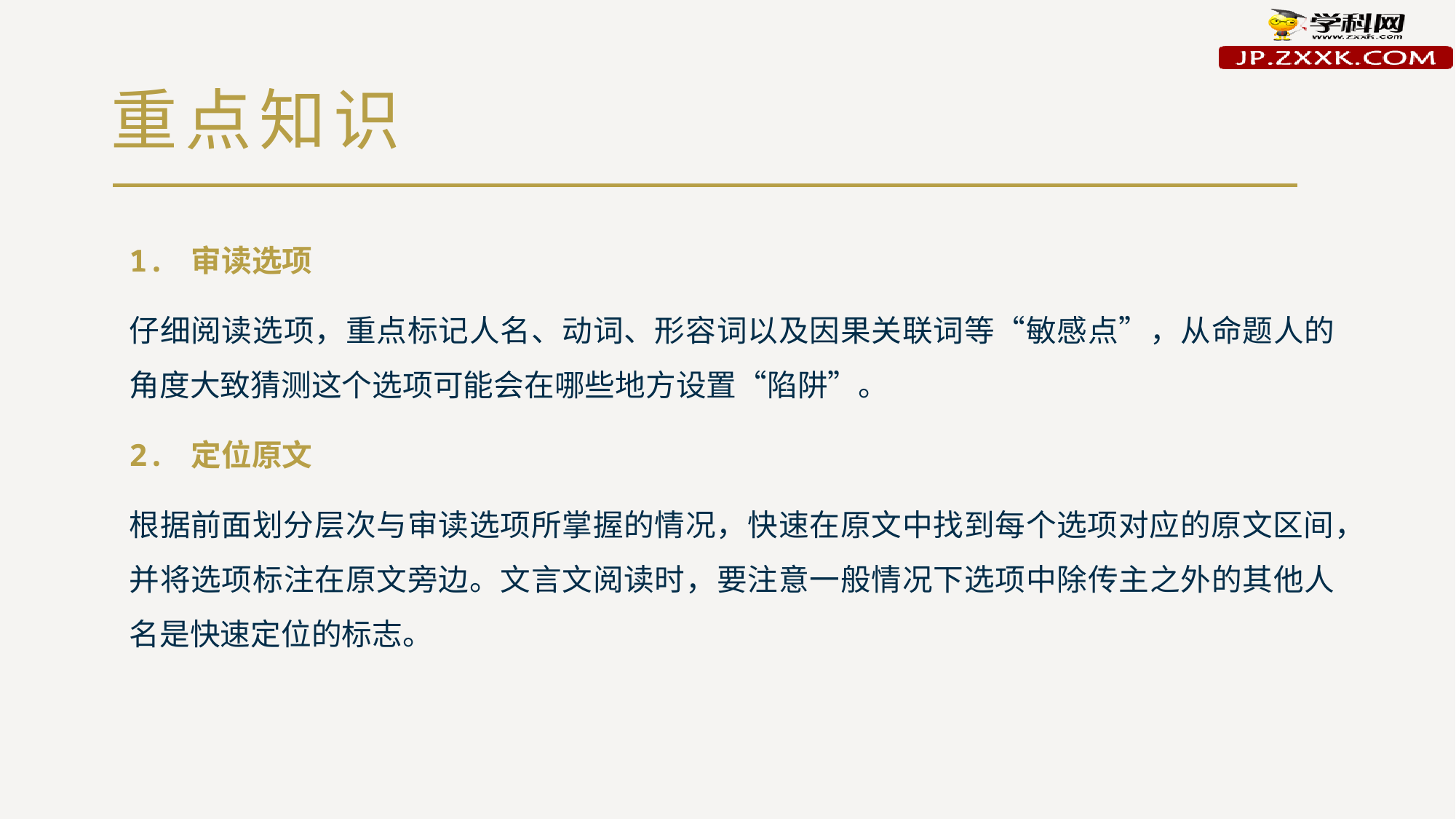

# 重点知识
1. 审读选项
仔细阅读选项，重点标记人名、动词、形容词以及因果关联词等“敏感点”，从命题人的角度大致猜测这个选项可能会在哪些地方设置“陷阱”。
2. 定位原文
根据前面划分层次与审读选项所掌握的情况，快速在原文中找到每个选项对应的原文区间，并将选项标注在原文旁边。文言文阅读时，要注意一般情况下选项中除传主之外的其他人名是快速定位的标志。